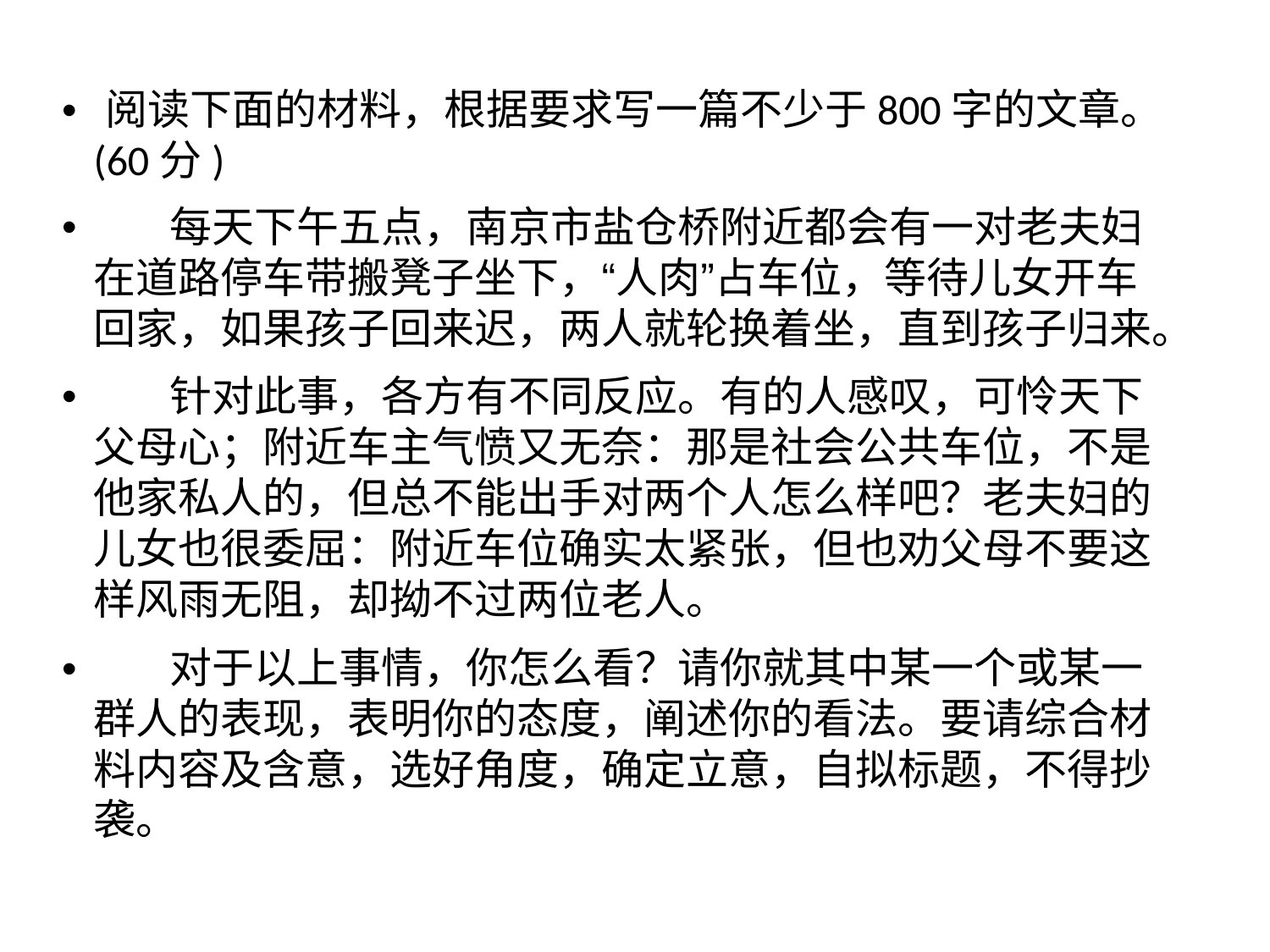

• 阅读下面的材料，根据要求写一篇不少于800字的文章。
(60分)
•
每天下午五点，南京市盐仓桥附近都会有一对老夫妇
在道路停车带搬凳子坐下，“人肉”占车位，等待儿女开车
回家，如果孩子回来迟，两人就轮换着坐，直到孩子归来。
•
针对此事，各方有不同反应。有的人感叹，可怜天下
父母心；附近车主气愤又无奈：那是社会公共车位，不是
他家私人的，但总不能出手对两个人怎么样吧？老夫妇的
儿女也很委屈：附近车位确实太紧张，但也劝父母不要这
样风雨无阻，却拗不过两位老人。
•
对于以上事情，你怎么看？请你就其中某一个或某一
群人的表现，表明你的态度，阐述你的看法。要请综合材
料内容及含意，选好角度，确定立意，自拟标题，不得抄
袭。